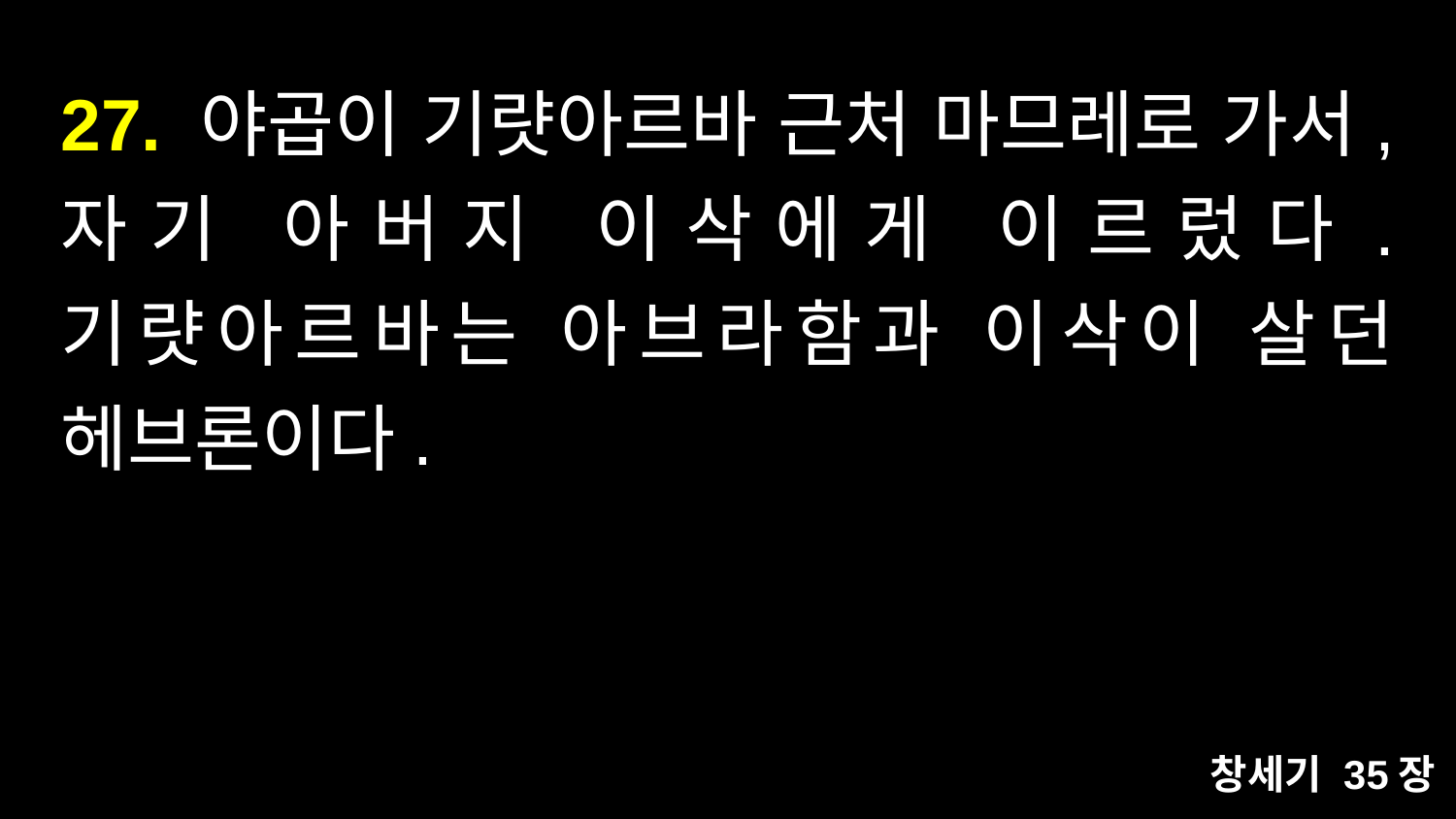

# 27. 야곱이 기럇아르바 근처 마므레로 가서, 자기 아버지 이삭에게 이르렀다. 기럇아르바는 아브라함과 이삭이 살던 헤브론이다.
창세기 35장